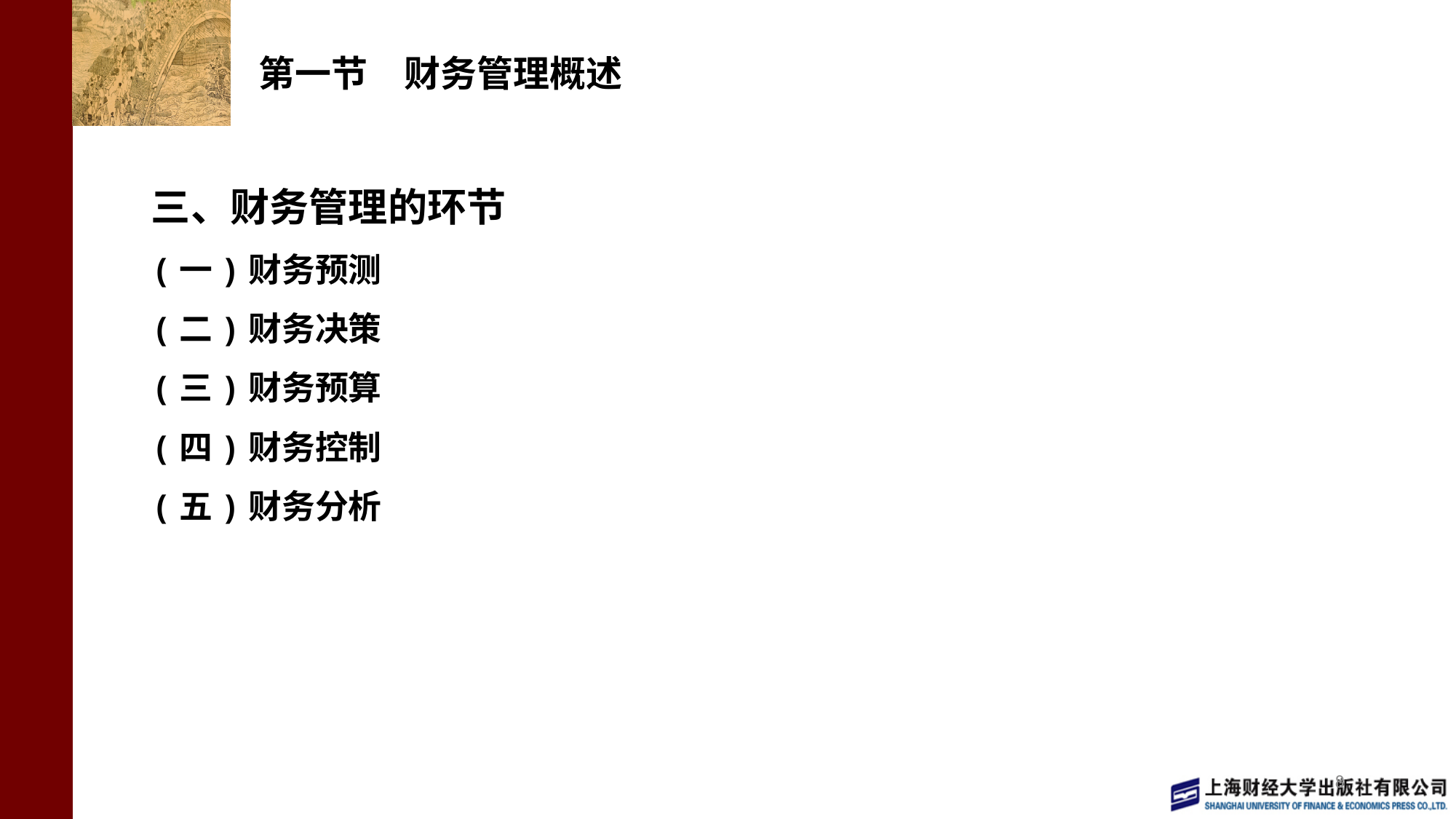

# 第一节　财务管理概述
三、财务管理的环节
(一)财务预测
(二)财务决策
(三)财务预算
(四)财务控制
(五)财务分析

8